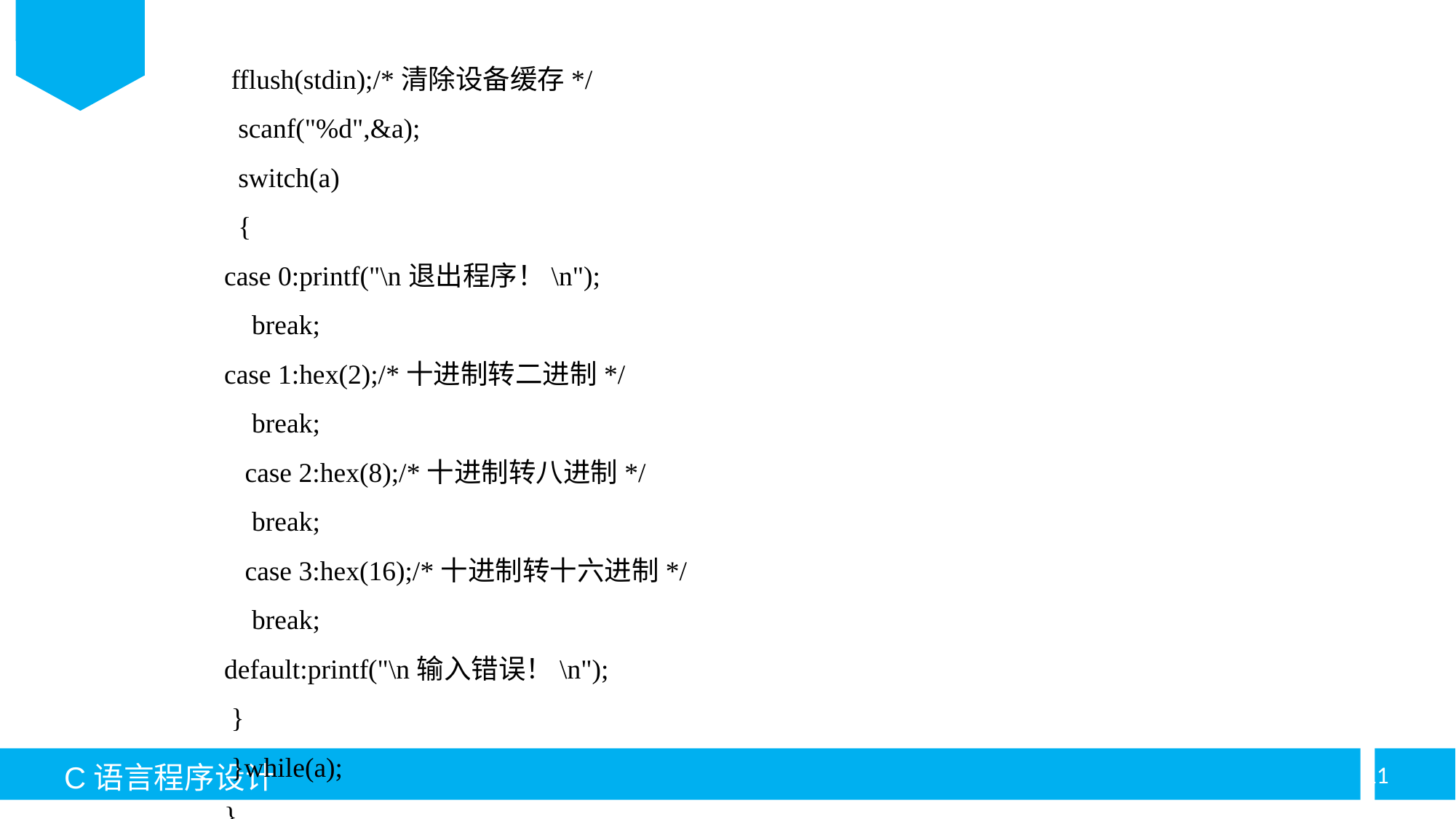

fflush(stdin);/*清除设备缓存*/
  scanf("%d",&a);
  switch(a)
  {
case 0:printf("\n退出程序！\n");
    break;
case 1:hex(2);/*十进制转二进制*/
    break;
   case 2:hex(8);/*十进制转八进制*/
    break;
   case 3:hex(16);/*十进制转十六进制*/
    break;
default:printf("\n输入错误！\n");
 }
 }while(a);
}